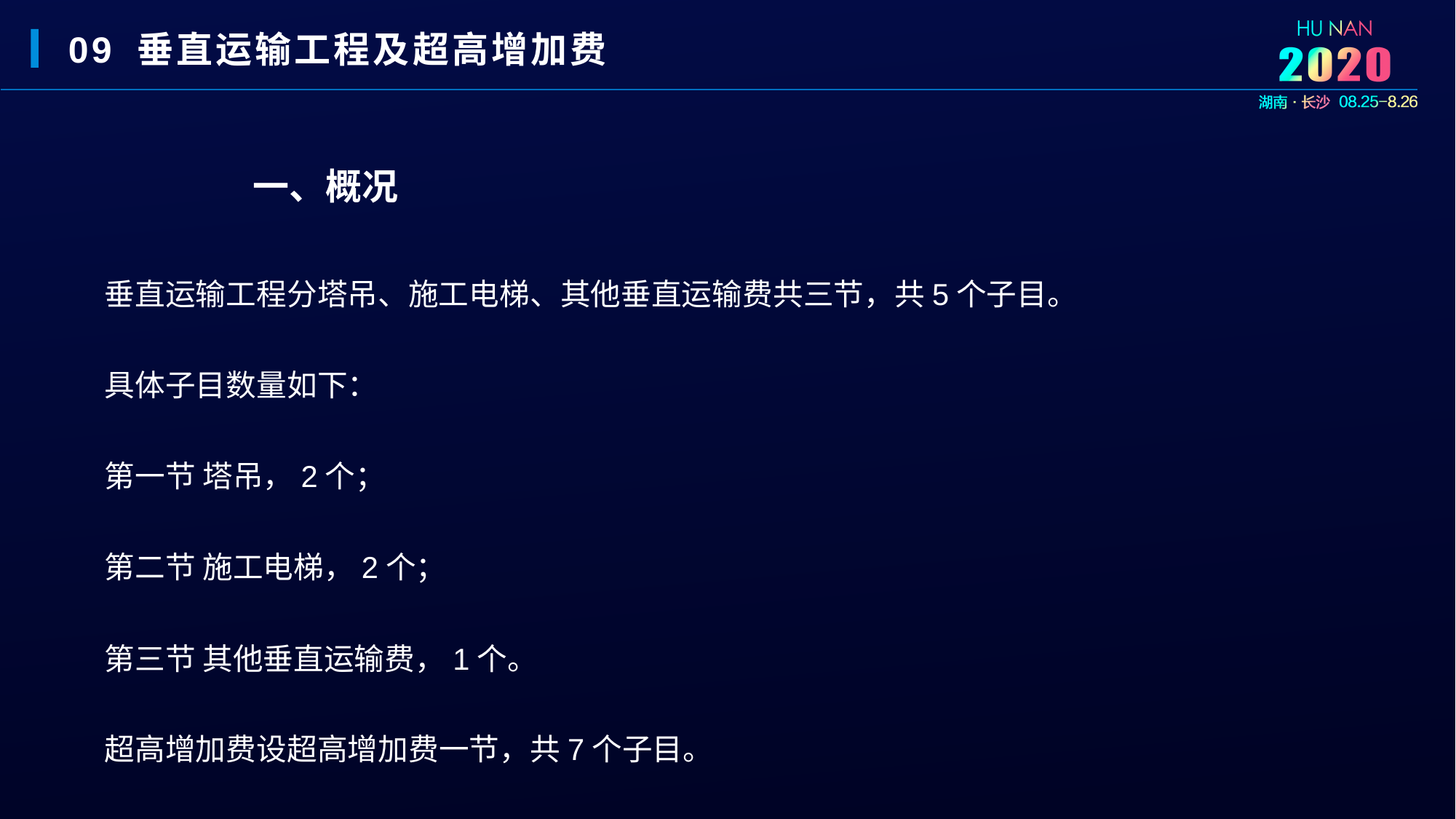

09 垂直运输工程及超高增加费
一、概况
垂直运输工程分塔吊、施工电梯、其他垂直运输费共三节，共5个子目。
具体子目数量如下：
第一节 塔吊，2个；
第二节 施工电梯，2个；
第三节 其他垂直运输费，1个。
超高增加费设超高增加费一节，共7个子目。